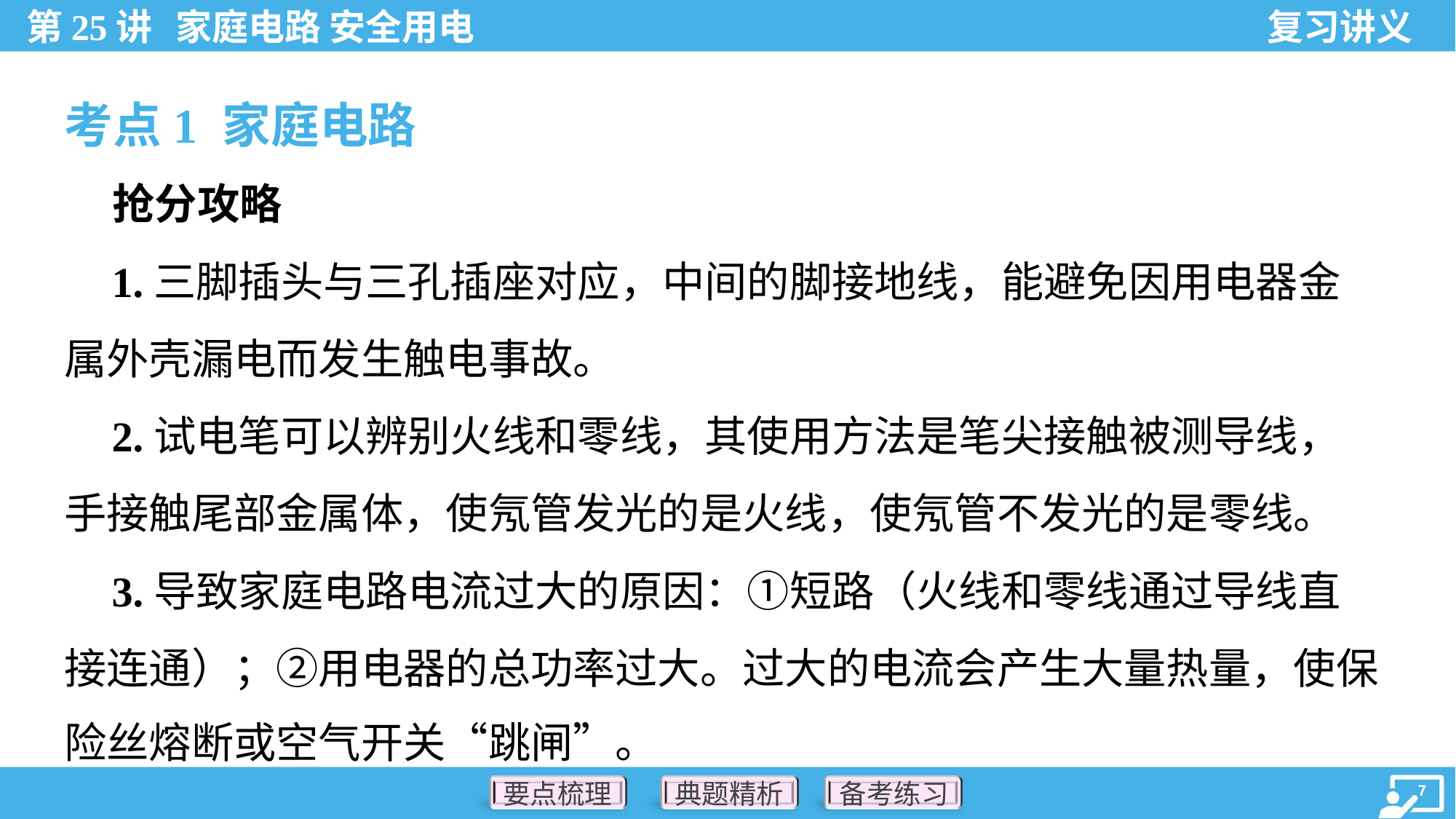

考点1 家庭电路
    抢分攻略
    1.三脚插头与三孔插座对应，中间的脚接地线，能避免因用电器金
属外壳漏电而发生触电事故。
    2.试电笔可以辨别火线和零线，其使用方法是笔尖接触被测导线，
手接触尾部金属体，使氖管发光的是火线，使氖管不发光的是零线。
    3.导致家庭电路电流过大的原因：①短路（火线和零线通过导线直
接连通）；②用电器的总功率过大。过大的电流会产生大量热量，使保
险丝熔断或空气开关“跳闸”。